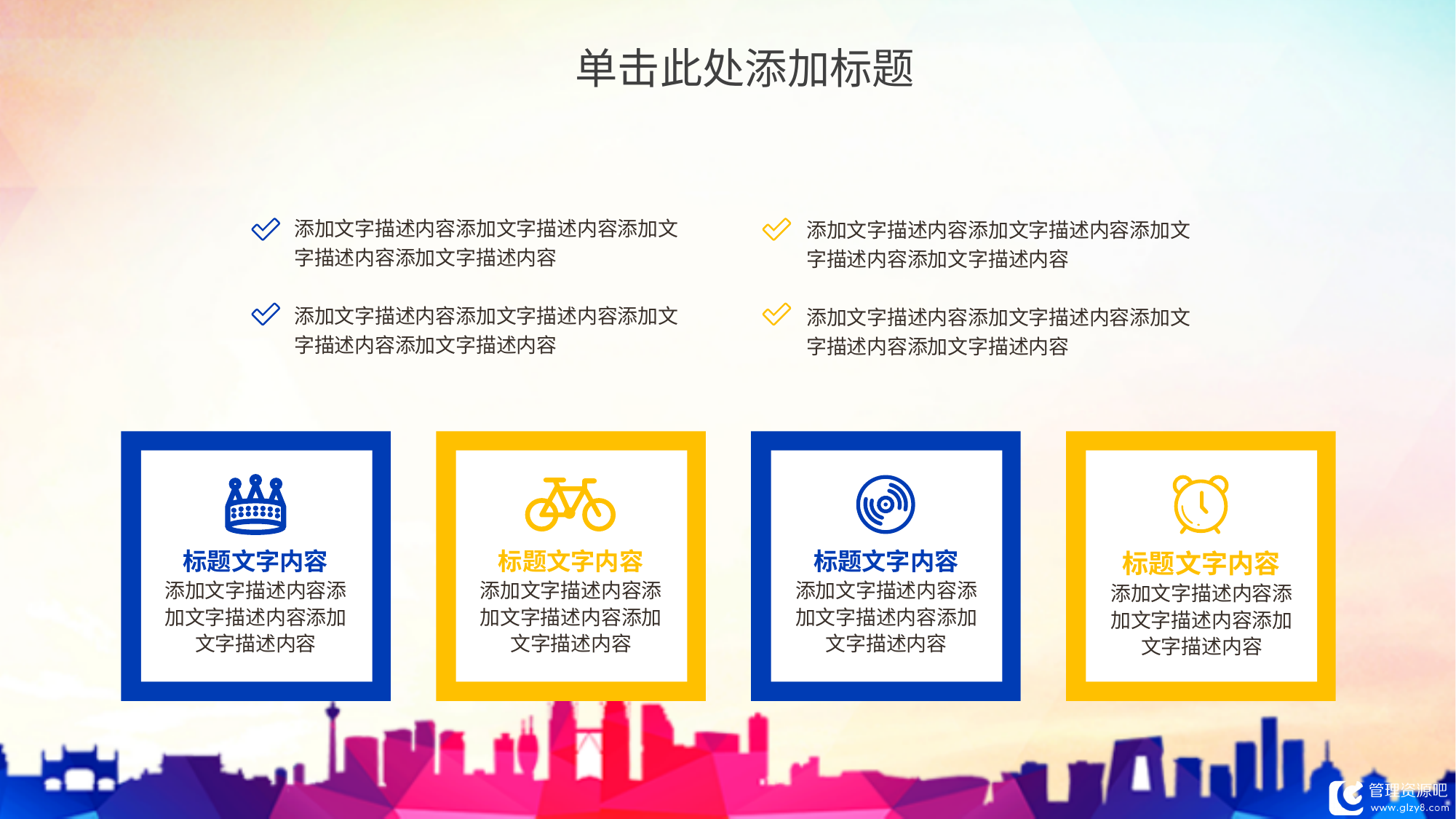

单击此处添加标题
添加文字描述内容添加文字描述内容添加文字描述内容添加文字描述内容
添加文字描述内容添加文字描述内容添加文字描述内容添加文字描述内容

添加文字描述内容添加文字描述内容添加文字描述内容添加文字描述内容
添加文字描述内容添加文字描述内容添加文字描述内容添加文字描述内容

标题文字内容
添加文字描述内容添加文字描述内容添加文字描述内容

标题文字内容
添加文字描述内容添加文字描述内容添加文字描述内容

标题文字内容
添加文字描述内容添加文字描述内容添加文字描述内容

标题文字内容
添加文字描述内容添加文字描述内容添加文字描述内容